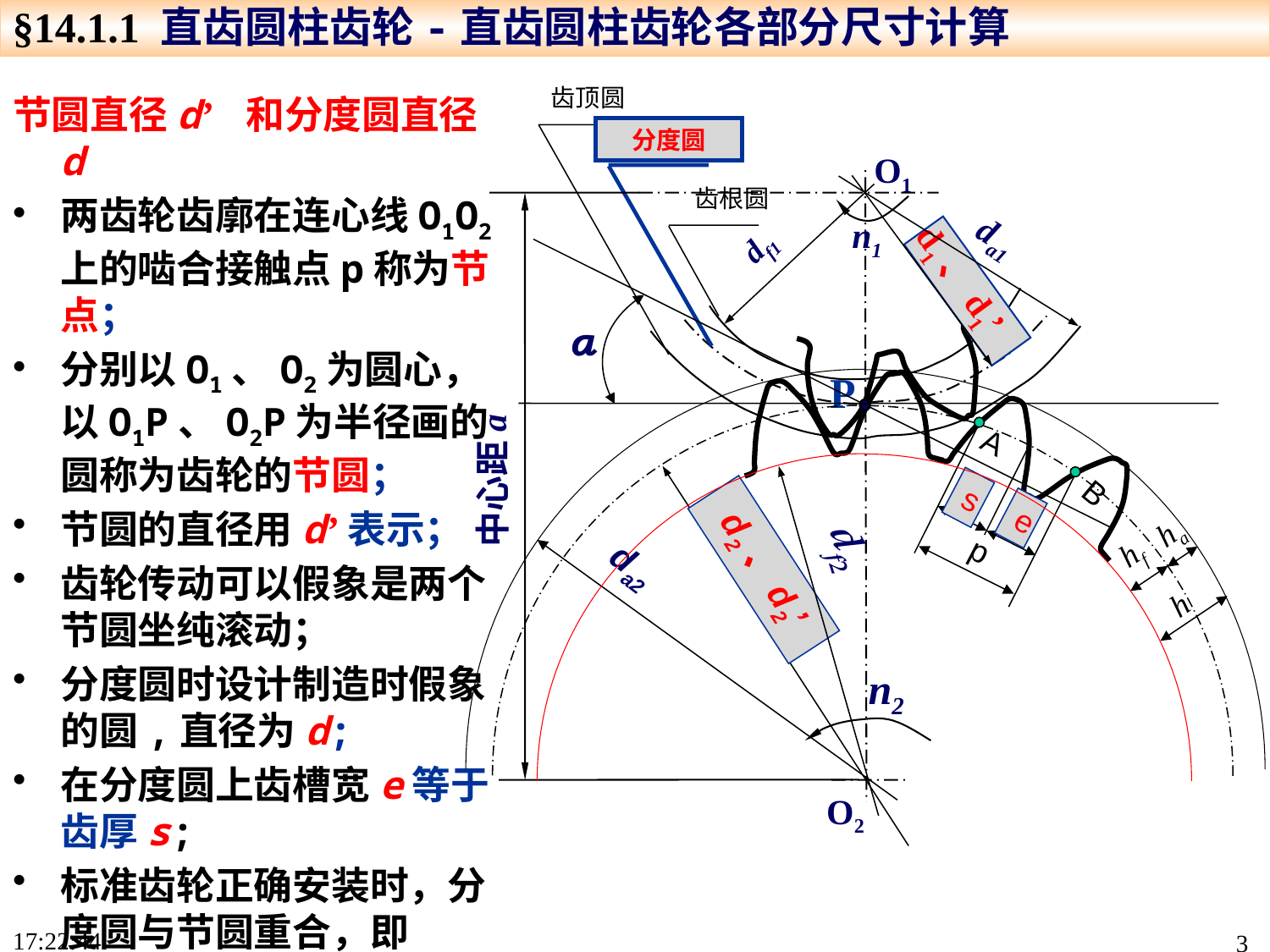

§14.1.1 直齿圆柱齿轮-直齿圆柱齿轮各部分尺寸计算
齿顶圆
分度圆

O1

齿根圆

da1
n1
df1

d1、d1’

α

P

A

中心距a

B
s

e

ha
df2
p
hf

da2

d2、d2’

h

n2

O2
节圆直径d’ 和分度圆直径d
两齿轮齿廓在连心线O1O2上的啮合接触点p称为节点；
分别以O1、O2为圆心，以O1P、O2P为半径画的圆称为齿轮的节圆；
节圆的直径用d’表示；
齿轮传动可以假象是两个节圆坐纯滚动；
分度圆时设计制造时假象的圆,直径为d;
在分度圆上齿槽宽e等于齿厚s;
标准齿轮正确安装时，分度圆与节圆重合，即d=d’
17:22:44
3